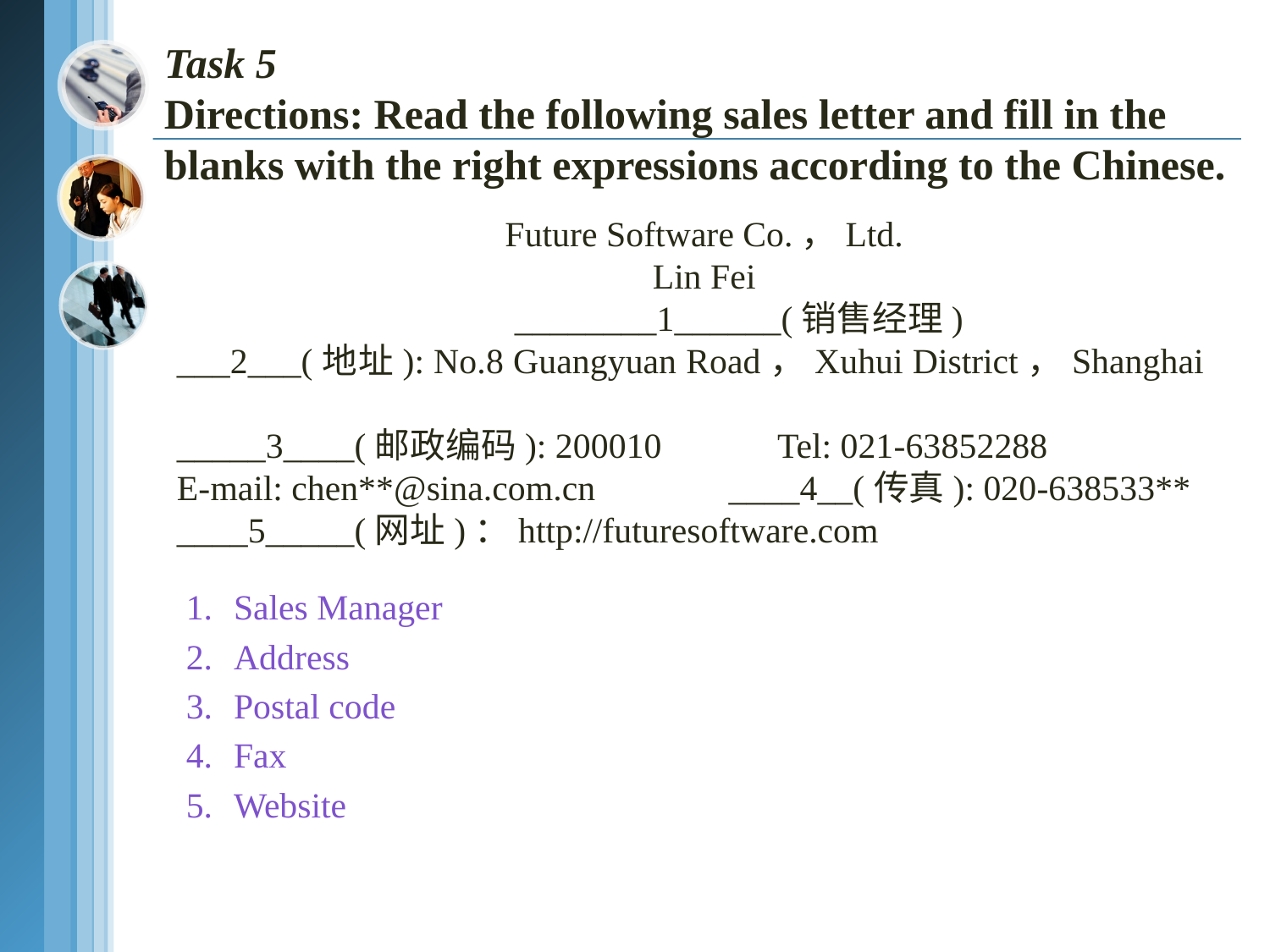

# Task 5 Directions: Read the following sales letter and fill in the blanks with the right expressions according to the Chinese.
 Future Software Co.，Ltd.
 Lin Fei
                                      ________1______(销售经理)
___2___(地址): No.8 Guangyuan Road，Xuhui District，Shanghai
_____3____(邮政编码): 200010             Tel: 021-63852288
E-mail: chen**@sina.com.cn               ____4__(传真): 020-638533**
____5_____(网址)：http://futuresoftware.com

1.	Sales Manager
2.	Address
3.	Postal code
4.	Fax
5.	Website